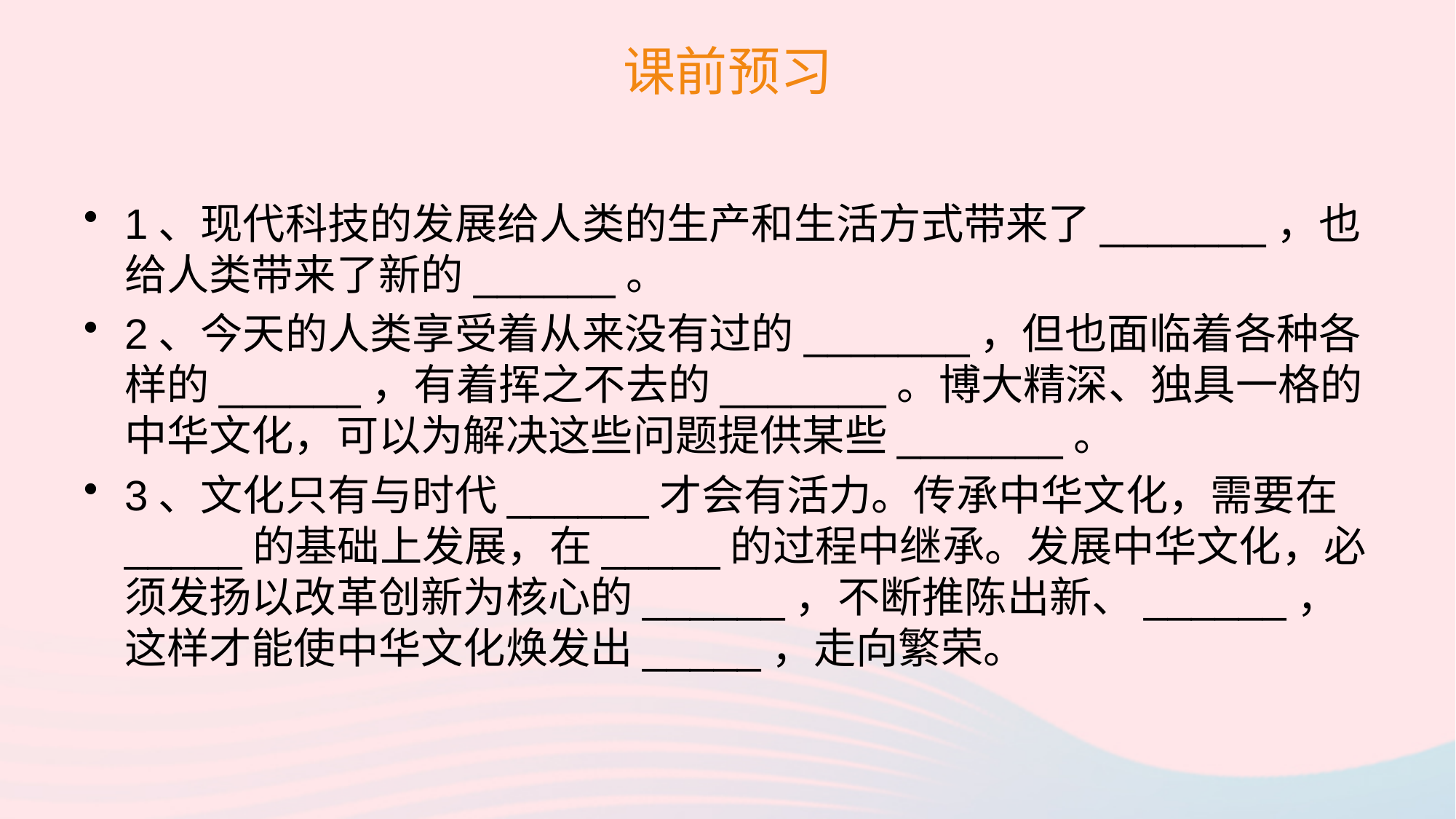

# 课前预习
1、现代科技的发展给人类的生产和生活方式带来了_______，也给人类带来了新的______。
2、今天的人类享受着从来没有过的_______，但也面临着各种各样的______，有着挥之不去的_______。博大精深、独具一格的中华文化，可以为解决这些问题提供某些_______。
3、文化只有与时代______才会有活力。传承中华文化，需要在_____的基础上发展，在_____的过程中继承。发展中华文化，必须发扬以改革创新为核心的______，不断推陈出新、______，这样才能使中华文化焕发出_____，走向繁荣。